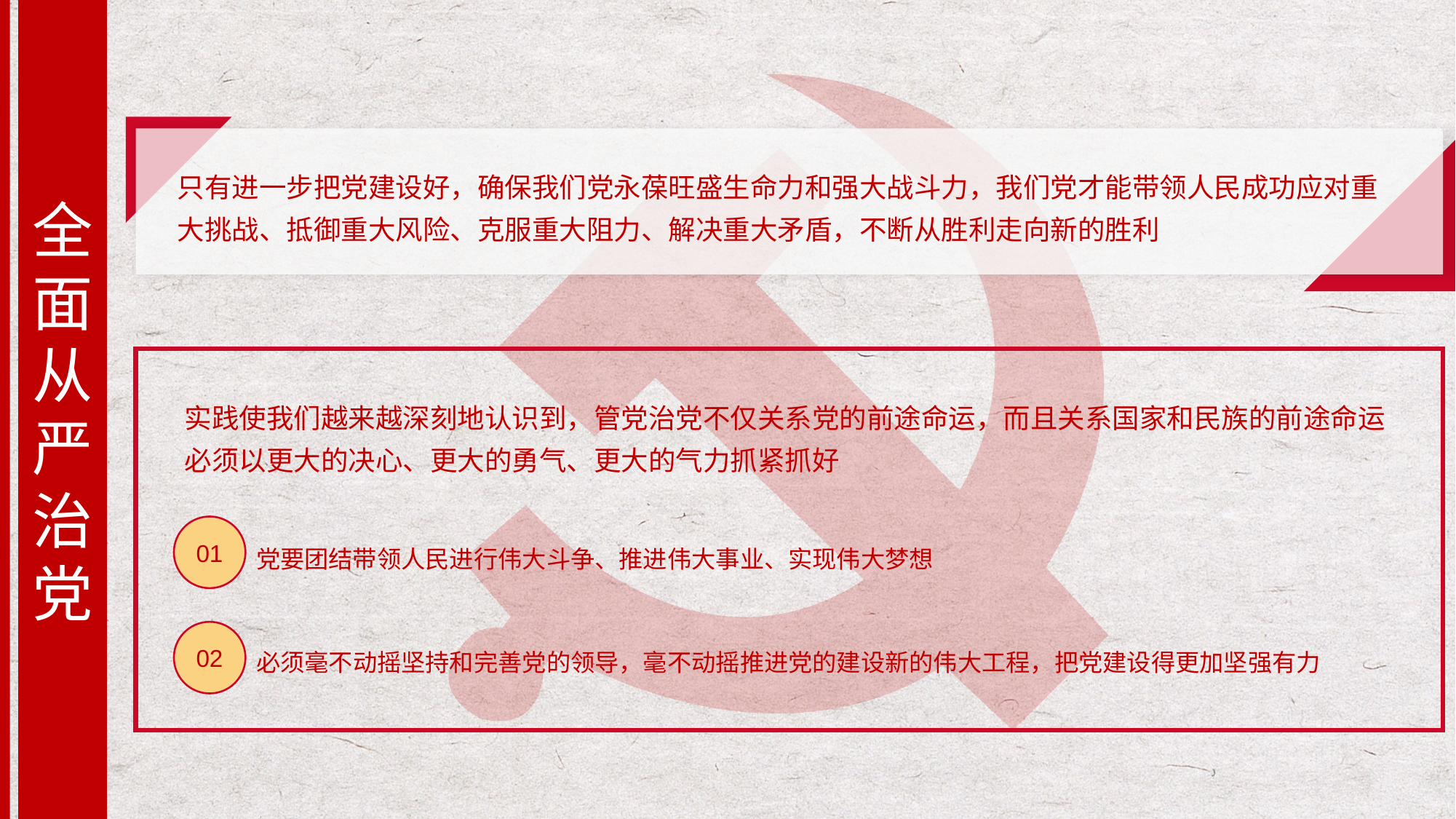

全面从严治党

只有进一步把党建设好，确保我们党永葆旺盛生命力和强大战斗力，我们党才能带领人民成功应对重大挑战、抵御重大风险、克服重大阻力、解决重大矛盾，不断从胜利走向新的胜利

实践使我们越来越深刻地认识到，管党治党不仅关系党的前途命运，而且关系国家和民族的前途命运
必须以更大的决心、更大的勇气、更大的气力抓紧抓好
01
党要团结带领人民进行伟大斗争、推进伟大事业、实现伟大梦想
02
必须毫不动摇坚持和完善党的领导，毫不动摇推进党的建设新的伟大工程，把党建设得更加坚强有力